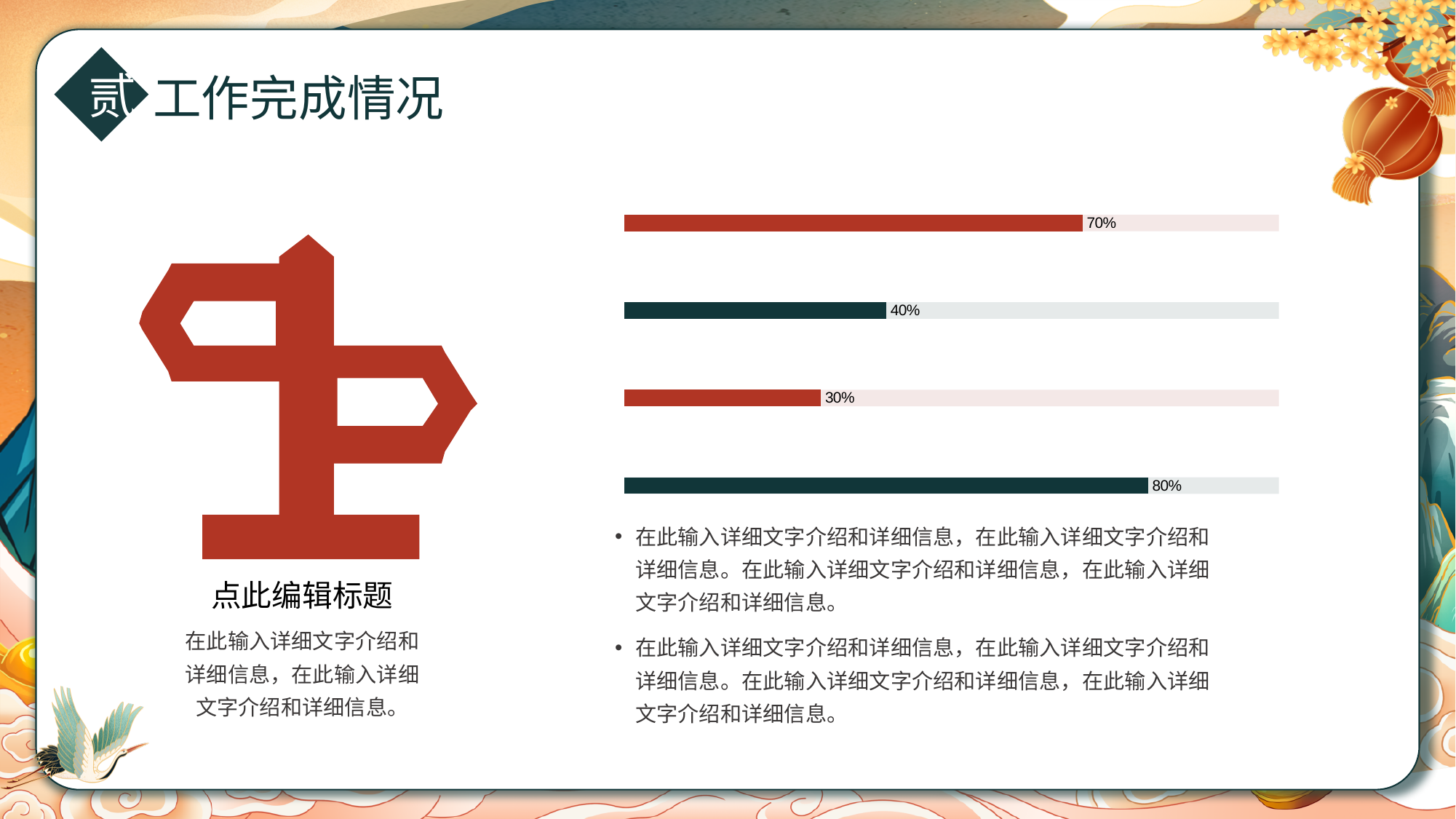

贰
工作完成情况

### Chart

| Category | 辅助列 | 系列 2 |
|---|---|---|
| 类别 1 | 1.0 | 0.8 |
| 类别 2 | 1.0 | 0.3 |
| 类别 3 | 1.0 | 0.4 |
| 类别 4 | 1.0 | 0.7 |
在此输入详细文字介绍和详细信息，在此输入详细文字介绍和详细信息。在此输入详细文字介绍和详细信息，在此输入详细文字介绍和详细信息。
点此编辑标题
在此输入详细文字介绍和详细信息，在此输入详细文字介绍和详细信息。
在此输入详细文字介绍和详细信息，在此输入详细文字介绍和详细信息。在此输入详细文字介绍和详细信息，在此输入详细文字介绍和详细信息。